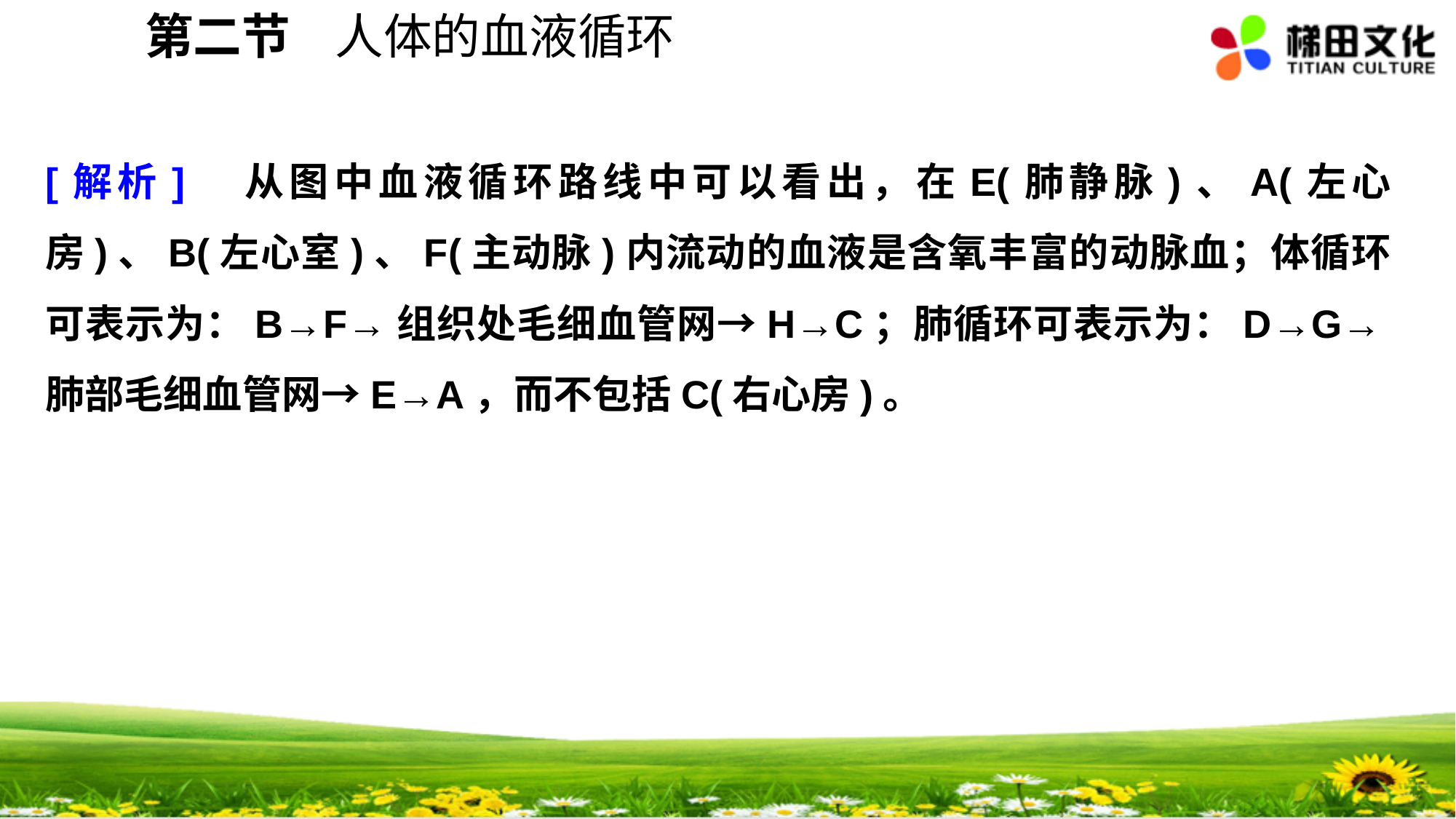

第二节    人体的血液循环
[解析]　从图中血液循环路线中可以看出，在E(肺静脉)、A(左心房)、B(左心室)、F(主动脉)内流动的血液是含氧丰富的动脉血；体循环可表示为：B→F→组织处毛细血管网→H→C；肺循环可表示为：D→G→肺部毛细血管网→E→A，而不包括C(右心房)。